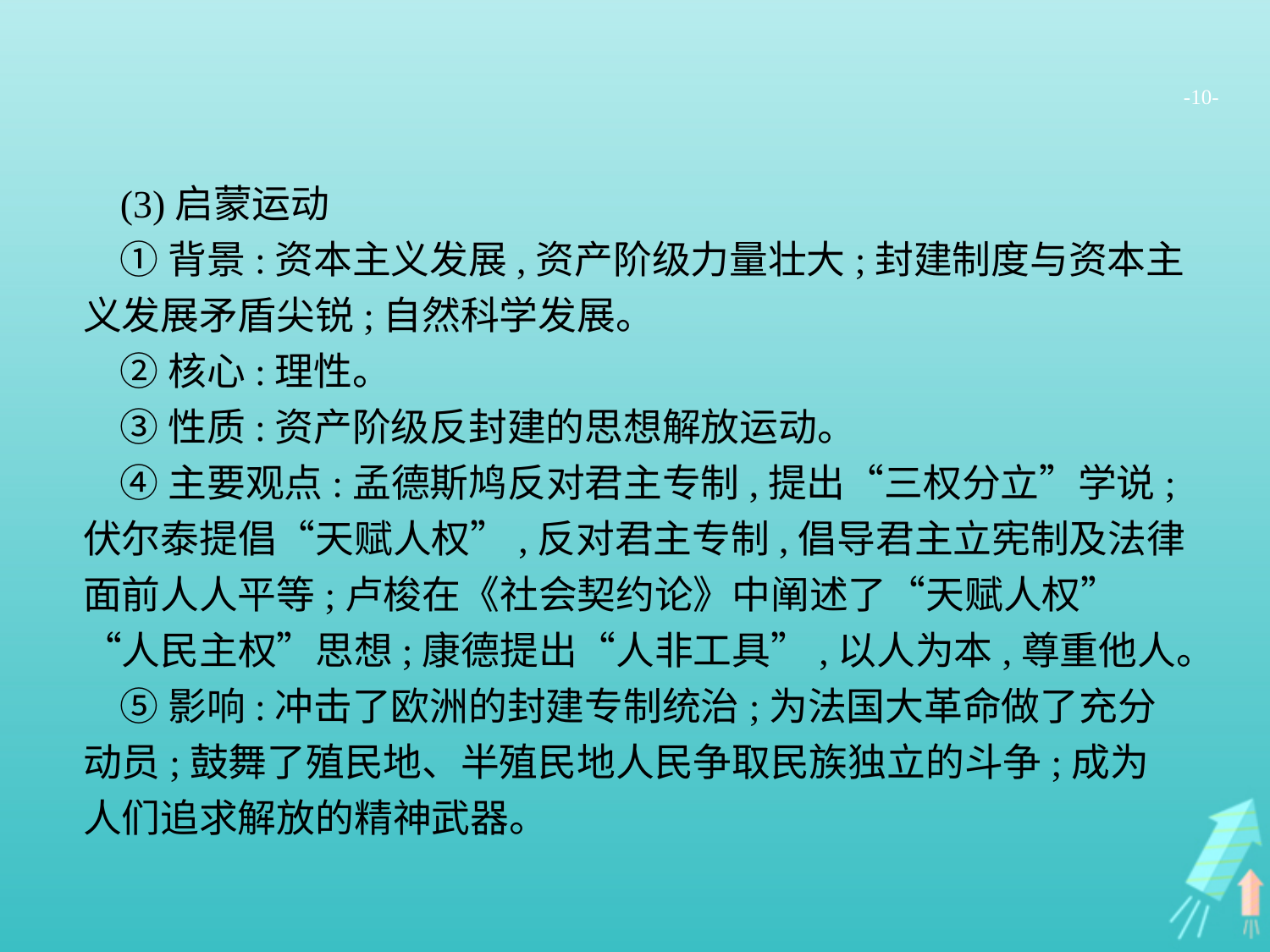

-10-
(3)启蒙运动
①背景:资本主义发展,资产阶级力量壮大;封建制度与资本主义发展矛盾尖锐;自然科学发展。
②核心:理性。
③性质:资产阶级反封建的思想解放运动。
④主要观点:孟德斯鸠反对君主专制,提出“三权分立”学说;伏尔泰提倡“天赋人权”,反对君主专制,倡导君主立宪制及法律面前人人平等;卢梭在《社会契约论》中阐述了“天赋人权”“人民主权”思想;康德提出“人非工具”,以人为本,尊重他人。
⑤影响:冲击了欧洲的封建专制统治;为法国大革命做了充分动员;鼓舞了殖民地、半殖民地人民争取民族独立的斗争;成为人们追求解放的精神武器。